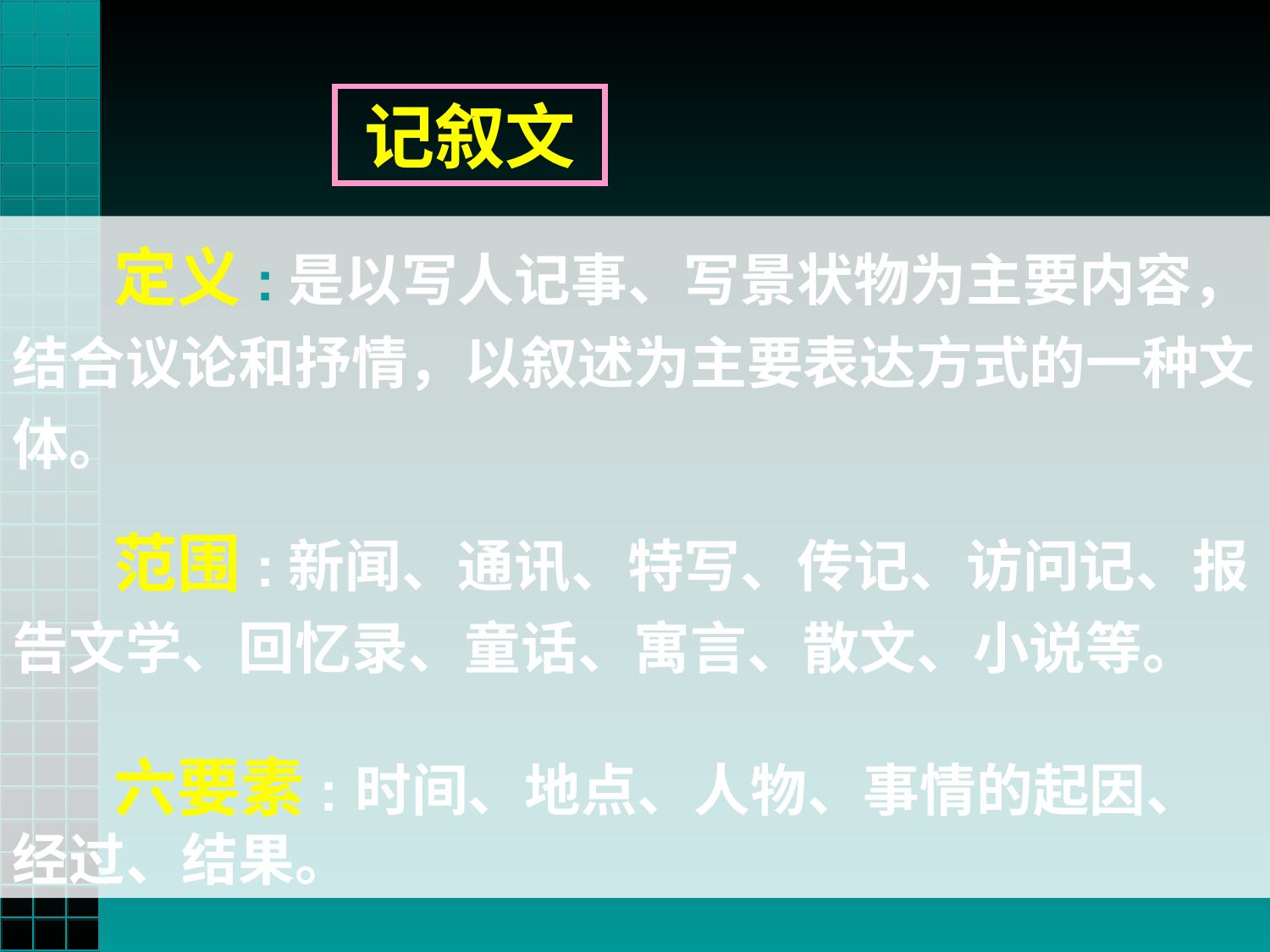

记叙文
      定义:是以写人记事、写景状物为主要内容，结合议论和抒情，以叙述为主要表达方式的一种文体。
      范围:新闻、通讯、特写、传记、访问记、报告文学、回忆录、童话、寓言、散文、小说等。

      六要素: 时间、地点、人物、事情的起因、经过、结果。